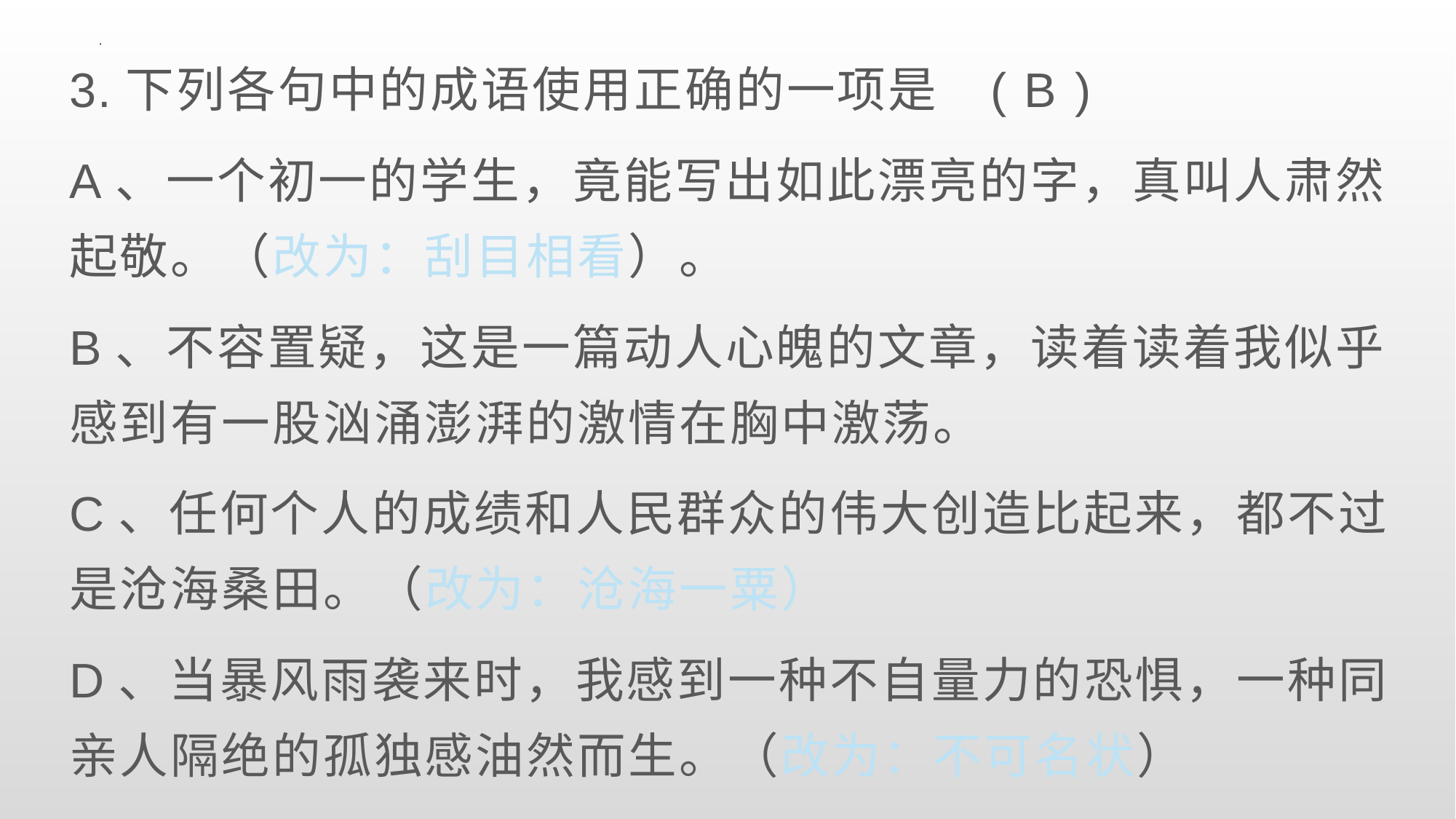

3.下列各句中的成语使用正确的一项是   ( B )
A、一个初一的学生，竟能写出如此漂亮的字，真叫人肃然起敬。（改为：刮目相看）。
B、不容置疑，这是一篇动人心魄的文章，读着读着我似乎感到有一股汹涌澎湃的激情在胸中激荡。
C、任何个人的成绩和人民群众的伟大创造比起来，都不过是沧海桑田。（改为：沧海一粟）
D、当暴风雨袭来时，我感到一种不自量力的恐惧，一种同亲人隔绝的孤独感油然而生。（改为：不可名状）